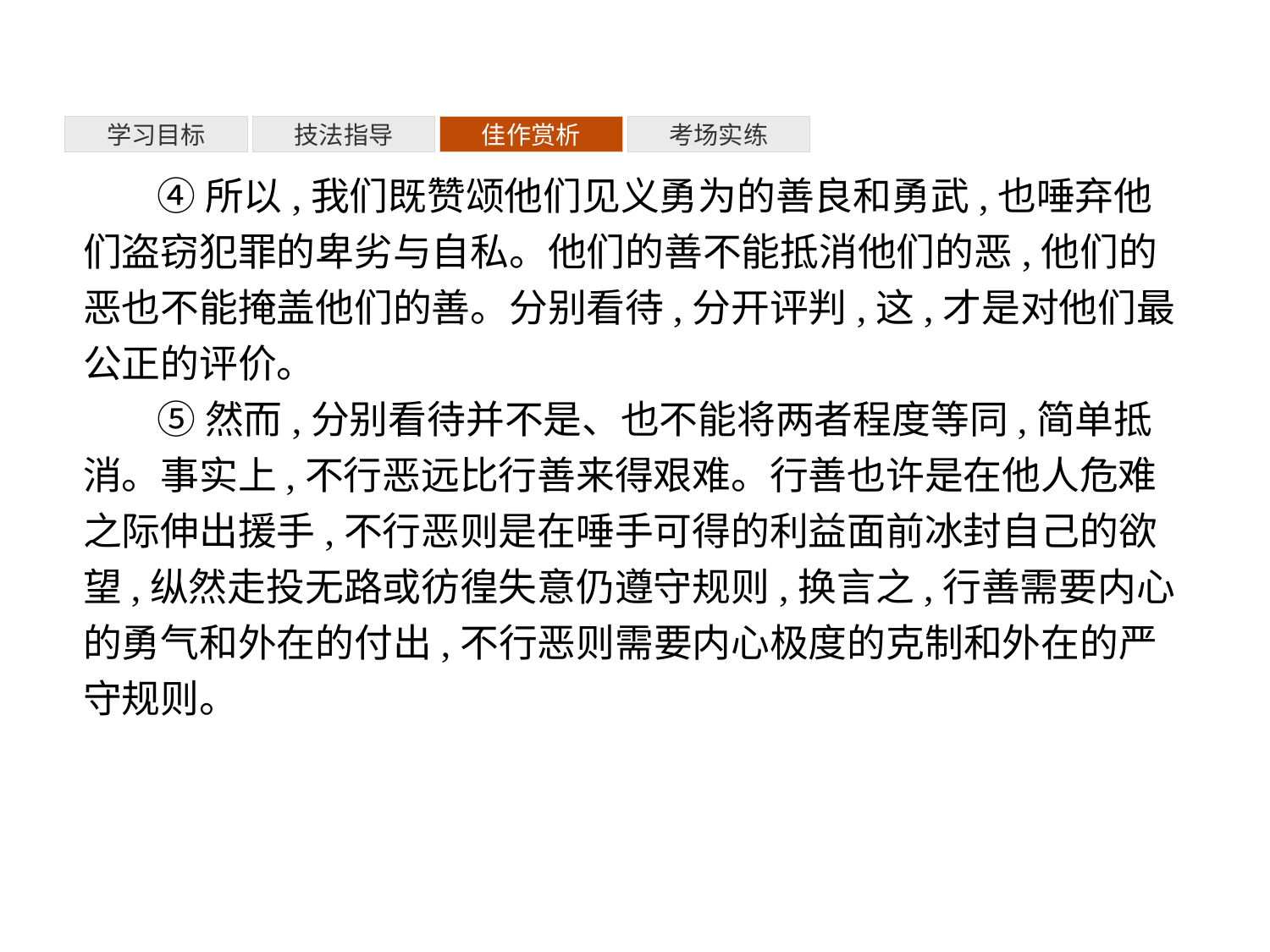

考场实练
学习目标
技法指导
佳作赏析
④所以,我们既赞颂他们见义勇为的善良和勇武,也唾弃他们盗窃犯罪的卑劣与自私。他们的善不能抵消他们的恶,他们的恶也不能掩盖他们的善。分别看待,分开评判,这,才是对他们最公正的评价。
⑤然而,分别看待并不是、也不能将两者程度等同,简单抵消。事实上,不行恶远比行善来得艰难。行善也许是在他人危难之际伸出援手,不行恶则是在唾手可得的利益面前冰封自己的欲望,纵然走投无路或彷徨失意仍遵守规则,换言之,行善需要内心的勇气和外在的付出,不行恶则需要内心极度的克制和外在的严守规则。